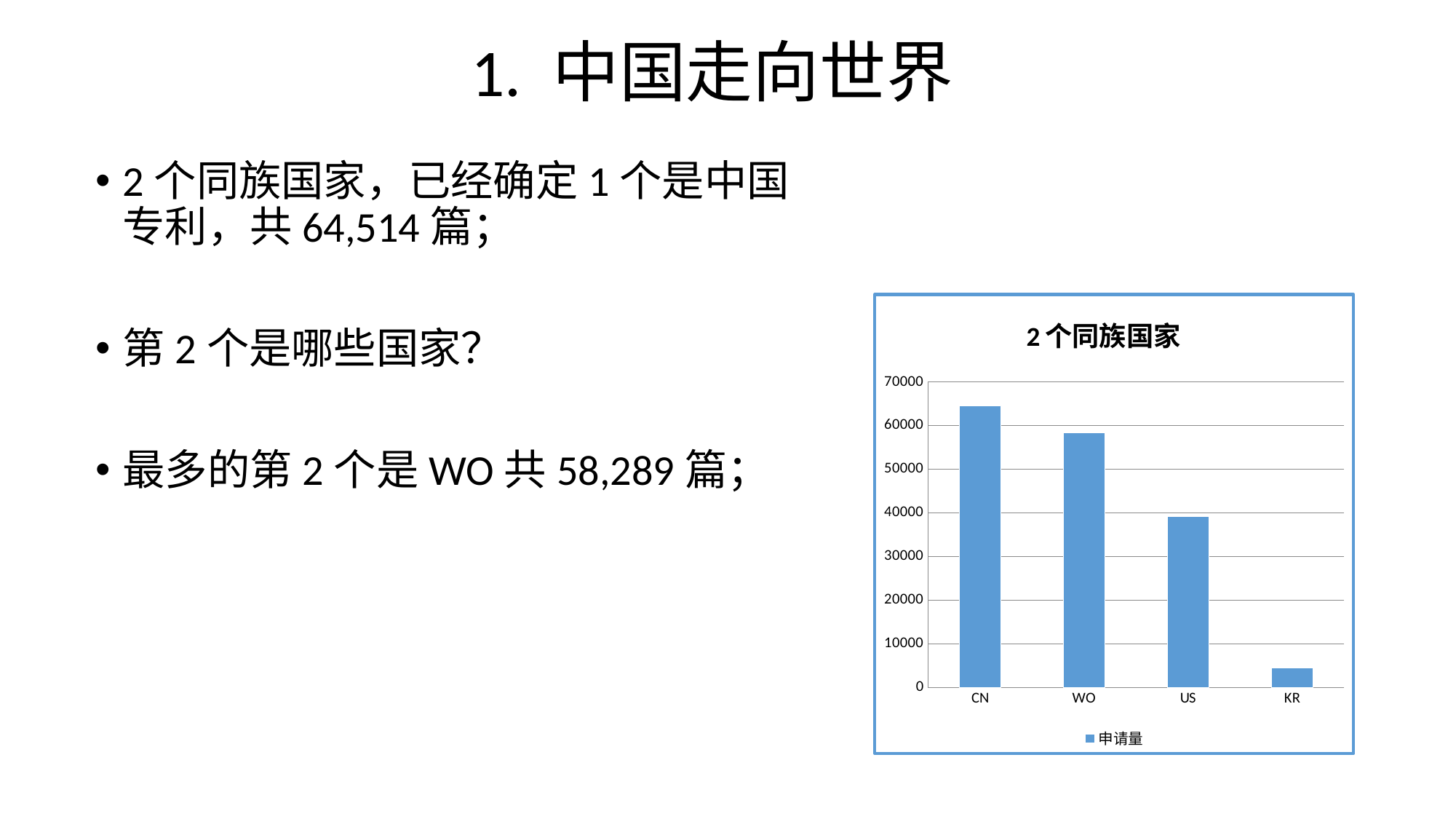

# 1. 中国走向世界
2个同族国家，已经确定1个是中国专利，共64,514篇；

第2个是哪些国家？

最多的第2个是WO共58,289篇；

### Chart: 2个同族国家

| Category |  |
|---|---|
| CN | 64514.0 |
| WO | 58289.0 |
| US | 39157.0 |
| KR | 4430.0 |